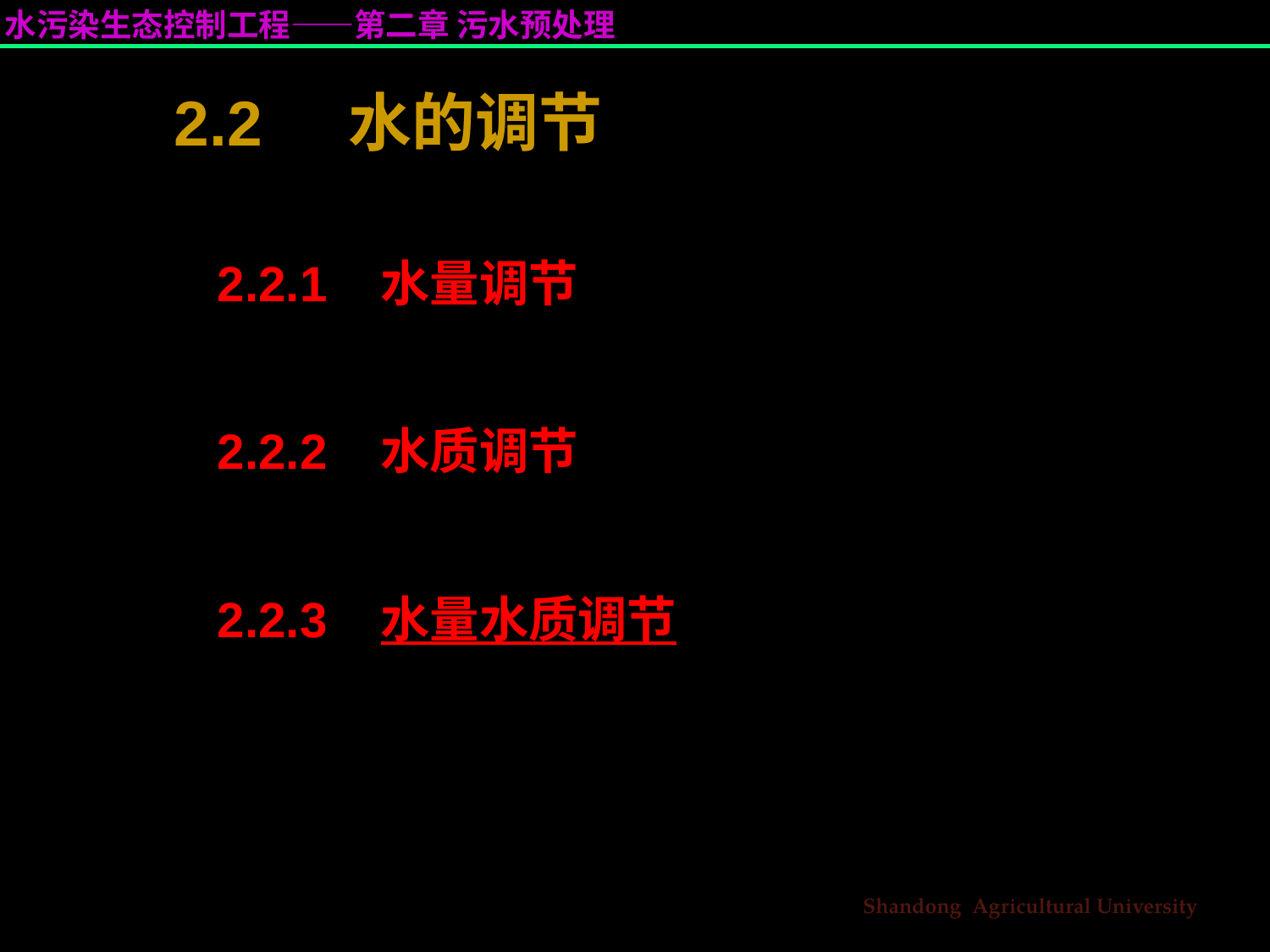

2.2    水的调节
2.2.1   水量调节

2.2.2   水质调节

2.2.3   水量水质调节